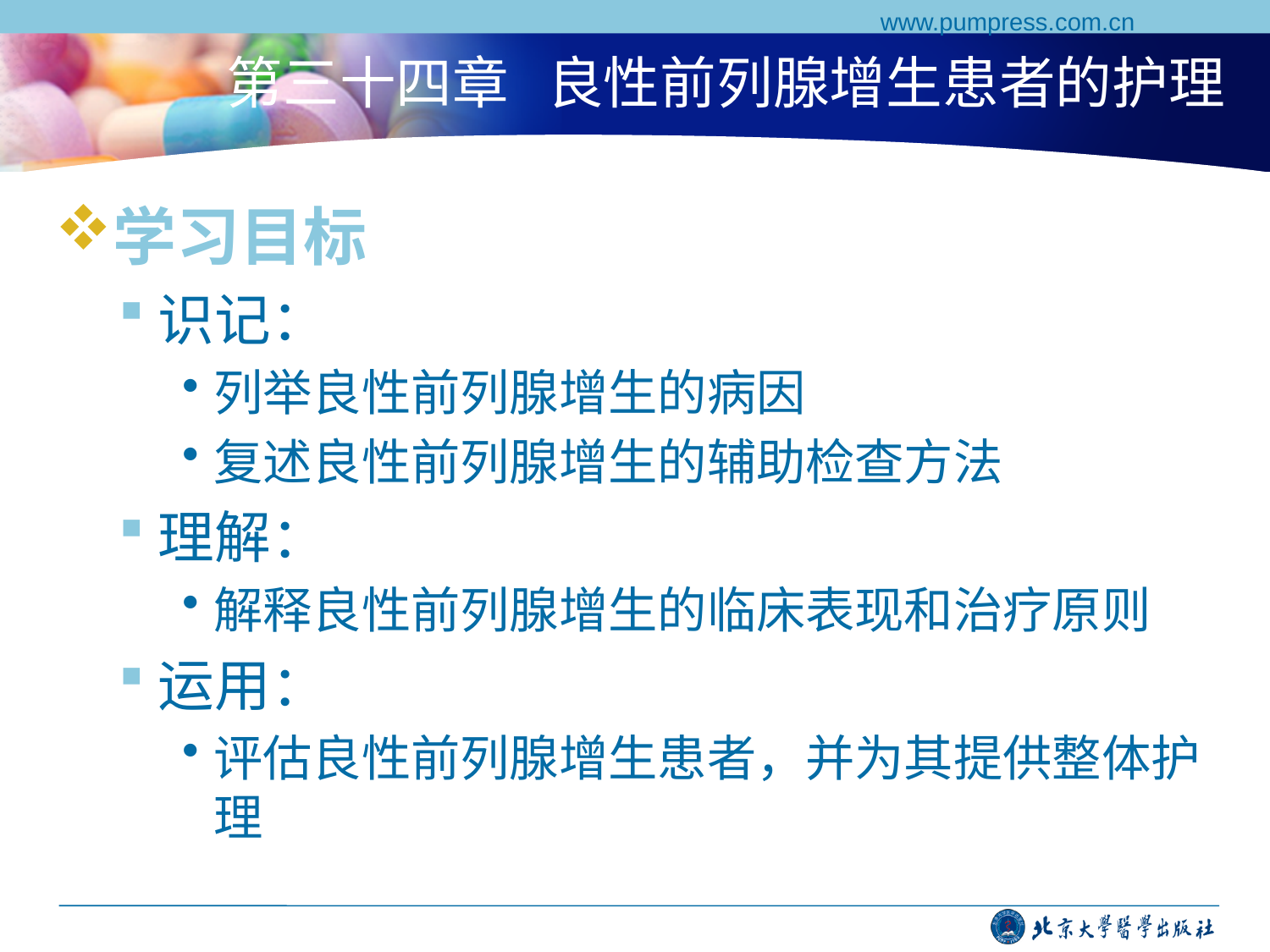

www.pumpress.com.cn
# 第三十四章   良性前列腺增生患者的护理
学习目标
识记：
列举良性前列腺增生的病因
复述良性前列腺增生的辅助检查方法
理解：
解释良性前列腺增生的临床表现和治疗原则
运用：
评估良性前列腺增生患者，并为其提供整体护理